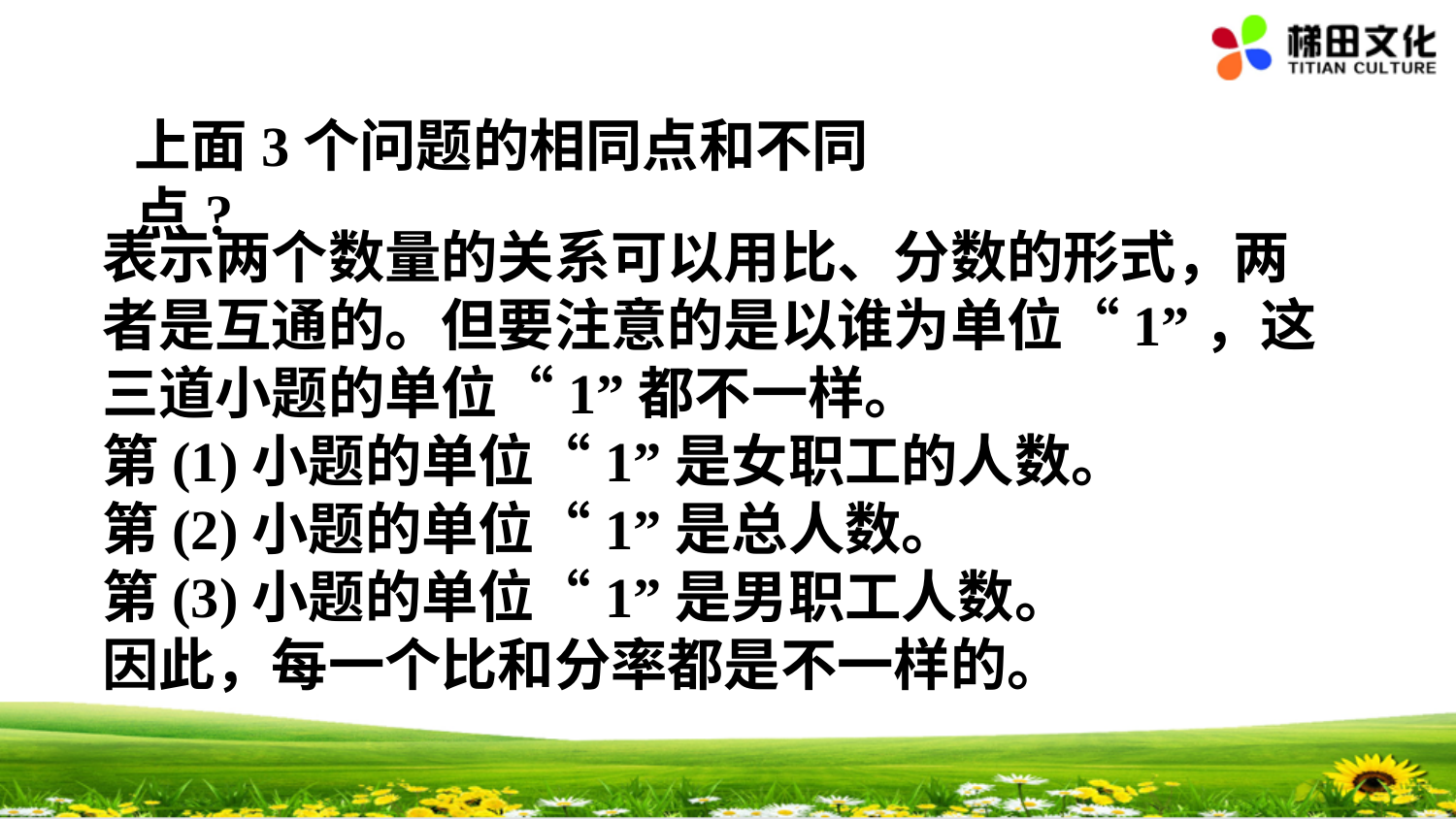

上面3个问题的相同点和不同点?
表示两个数量的关系可以用比、分数的形式，两者是互通的。但要注意的是以谁为单位“1”，这三道小题的单位“1”都不一样。
第(1)小题的单位“1”是女职工的人数。
第(2)小题的单位“1”是总人数。
第(3)小题的单位“1”是男职工人数。
因此，每一个比和分率都是不一样的。